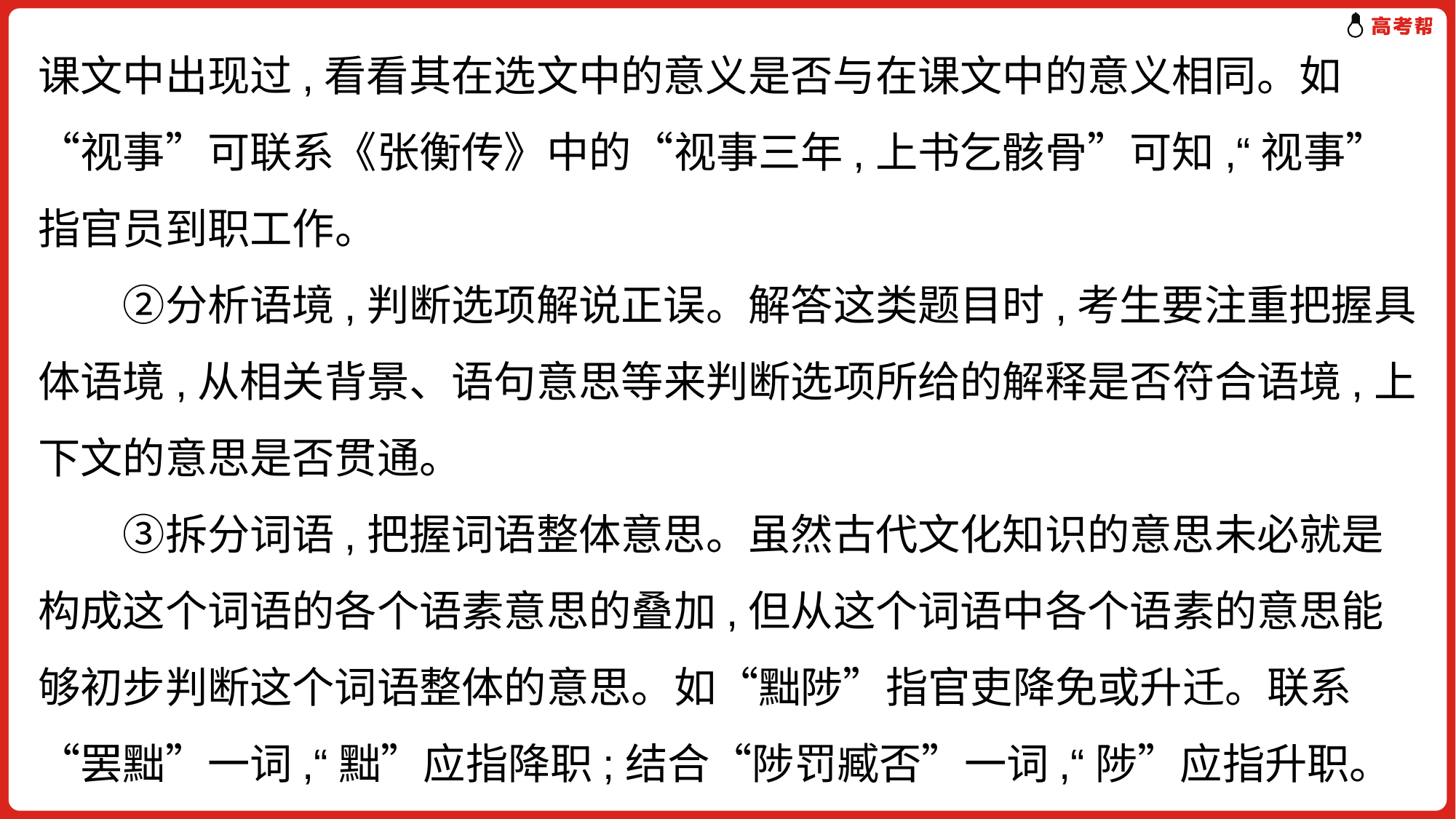

课文中出现过,看看其在选文中的意义是否与在课文中的意义相同。如“视事”可联系《张衡传》中的“视事三年,上书乞骸骨”可知,“视事”指官员到职工作。
　　②分析语境,判断选项解说正误。解答这类题目时,考生要注重把握具体语境,从相关背景、语句意思等来判断选项所给的解释是否符合语境,上下文的意思是否贯通。
　　③拆分词语,把握词语整体意思。虽然古代文化知识的意思未必就是构成这个词语的各个语素意思的叠加,但从这个词语中各个语素的意思能够初步判断这个词语整体的意思。如“黜陟”指官吏降免或升迁。联系“罢黜”一词,“黜”应指降职;结合“陟罚臧否”一词,“陟”应指升职。